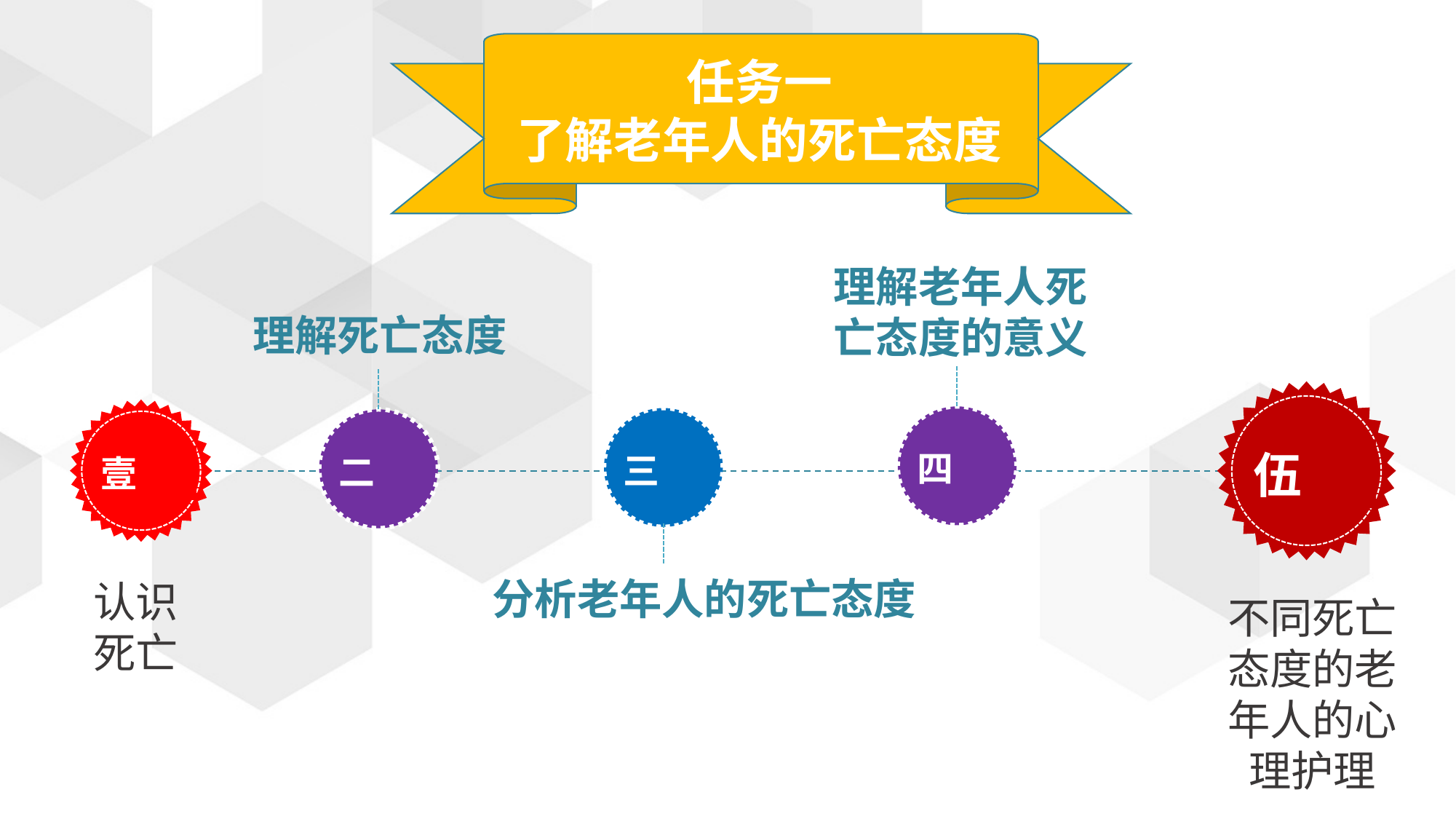

任务一
了解老年人的死亡态度
理解老年人死亡态度的意义
理解死亡态度

伍

壹

四

三

二
分析老年人的死亡态度
认识死亡
不同死亡态度的老年人的心理护理